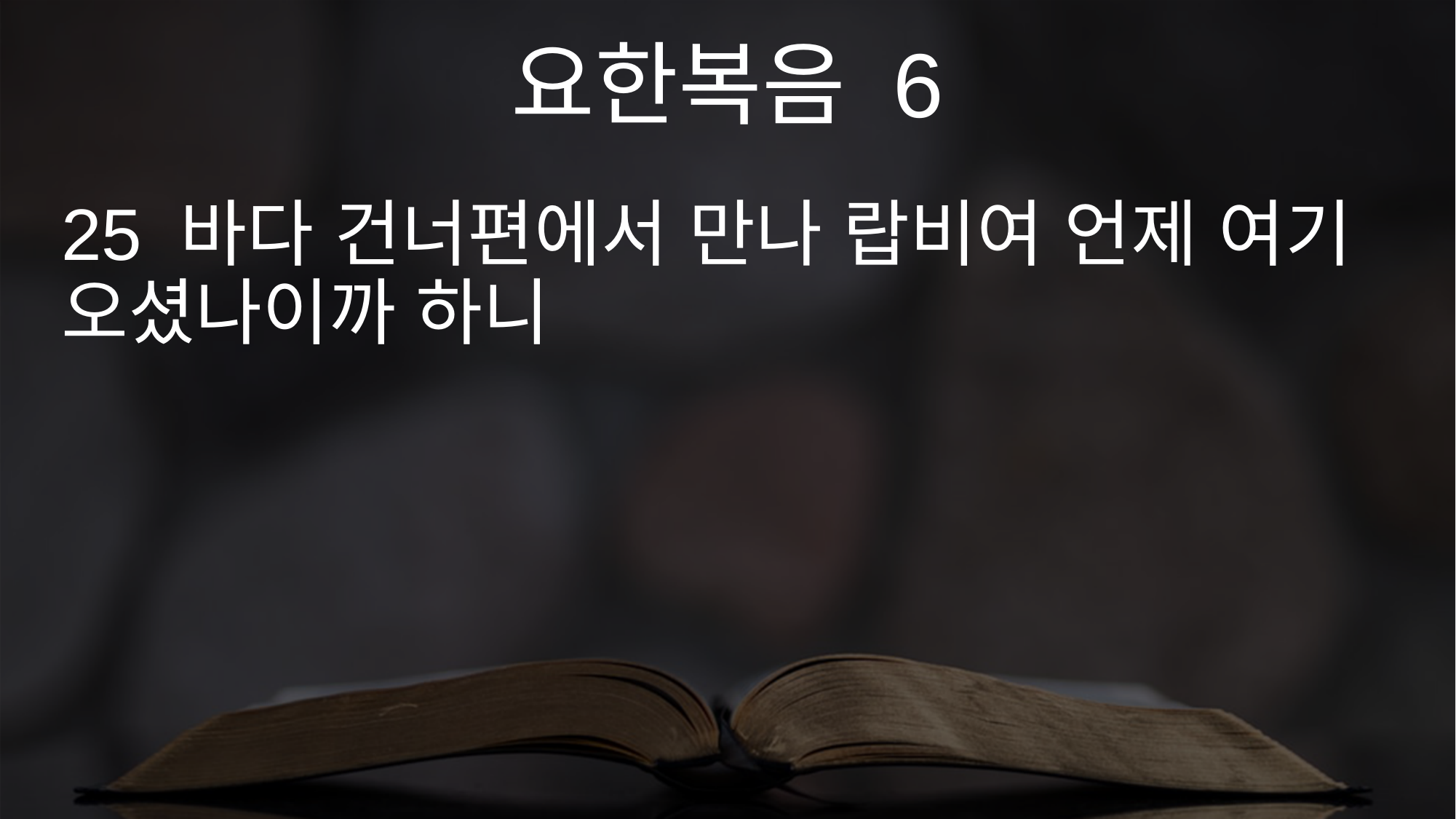

요한복음 6
25 바다 건너편에서 만나 랍비여 언제 여기 오셨나이까 하니